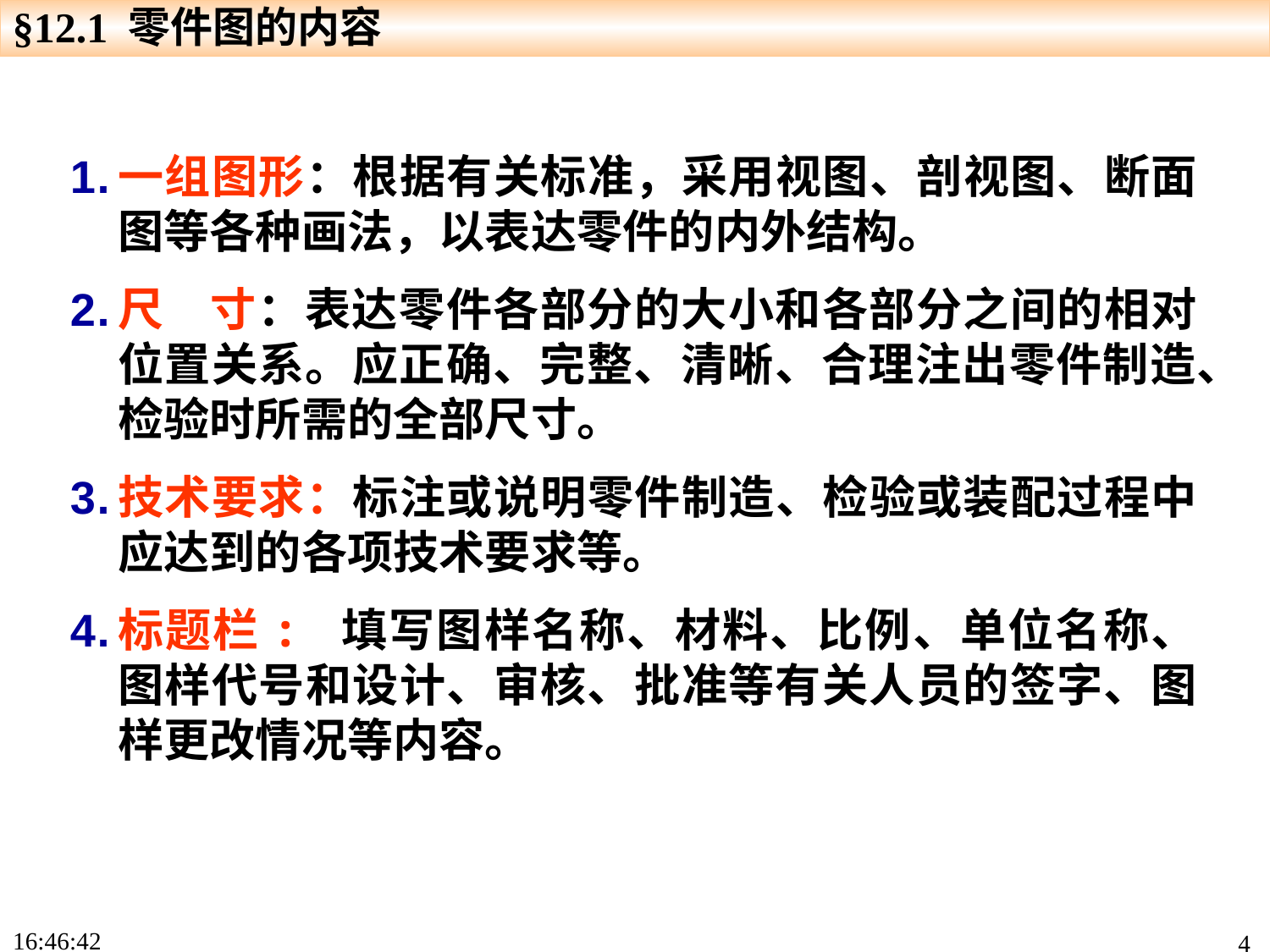

§12.1 零件图的内容
一组图形：根据有关标准，采用视图、剖视图、断面图等各种画法，以表达零件的内外结构。
尺    寸：表达零件各部分的大小和各部分之间的相对位置关系。应正确、完整、清晰、合理注出零件制造、检验时所需的全部尺寸。
技术要求：标注或说明零件制造、检验或装配过程中应达到的各项技术要求等。
标题栏: 填写图样名称、材料、比例、单位名称、图样代号和设计、审核、批准等有关人员的签字、图样更改情况等内容。
16:46:42
4